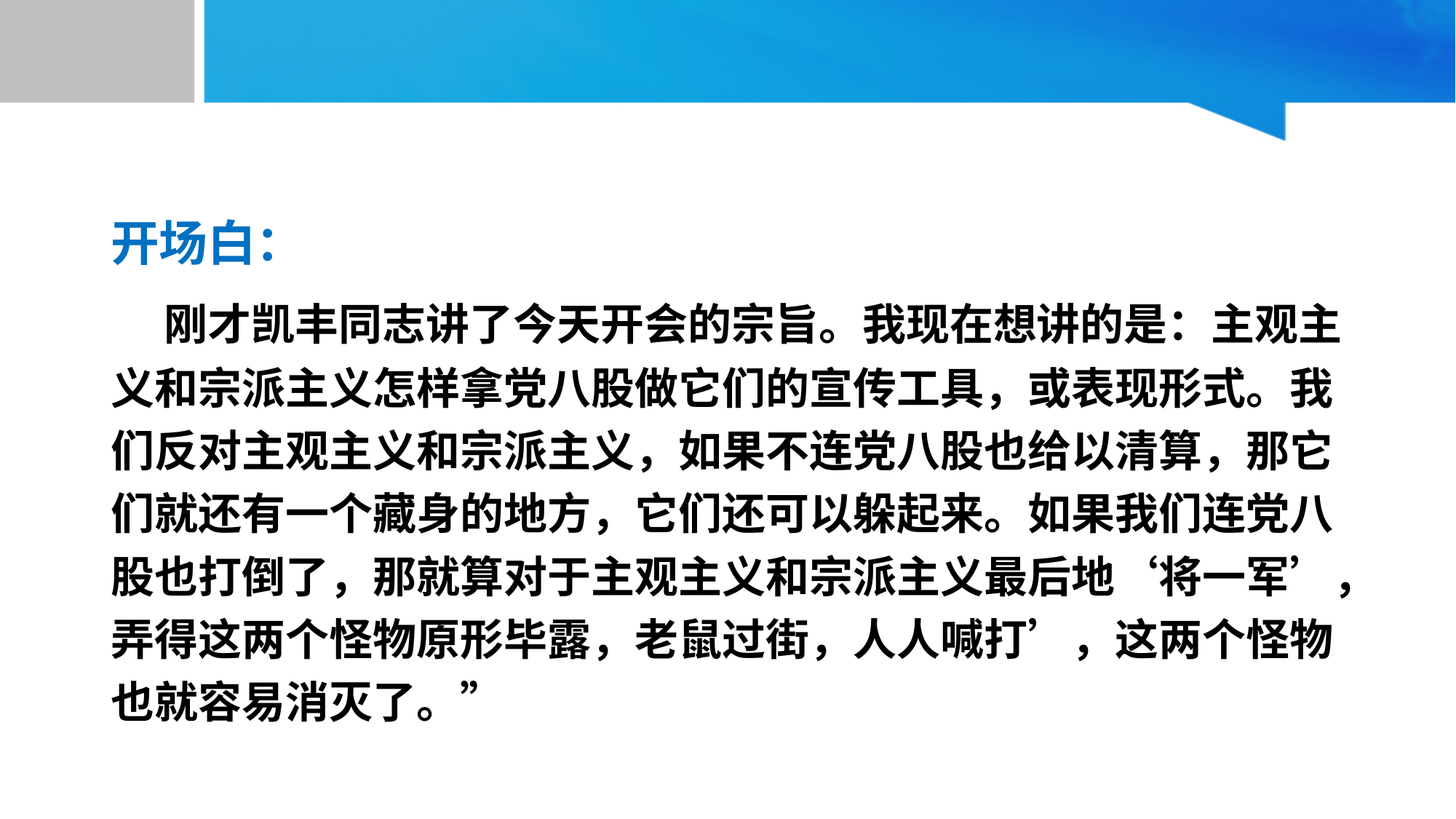

开场白：
    刚才凯丰同志讲了今天开会的宗旨。我现在想讲的是：主观主义和宗派主义怎样拿党八股做它们的宣传工具，或表现形式。我们反对主观主义和宗派主义，如果不连党八股也给以清算，那它们就还有一个藏身的地方，它们还可以躲起来。如果我们连党八股也打倒了，那就算对于主观主义和宗派主义最后地‘将一军’，弄得这两个怪物原形毕露，老鼠过街，人人喊打’，这两个怪物也就容易消灭了。”